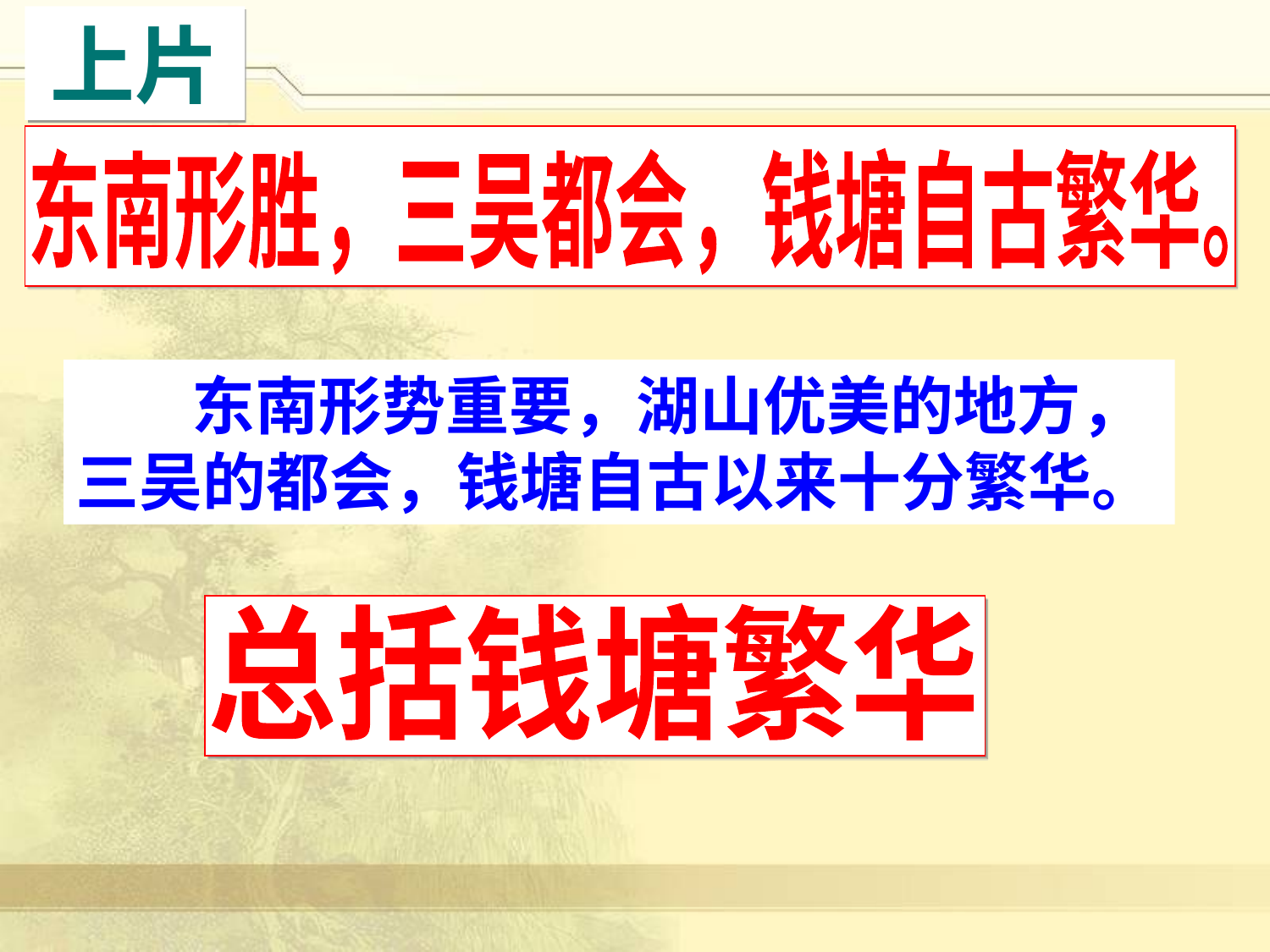

上片

东南形胜，三吴都会，钱塘自古繁华。
       东南形势重要，湖山优美的地方，三吴的都会，钱塘自古以来十分繁华。

总括钱塘繁华